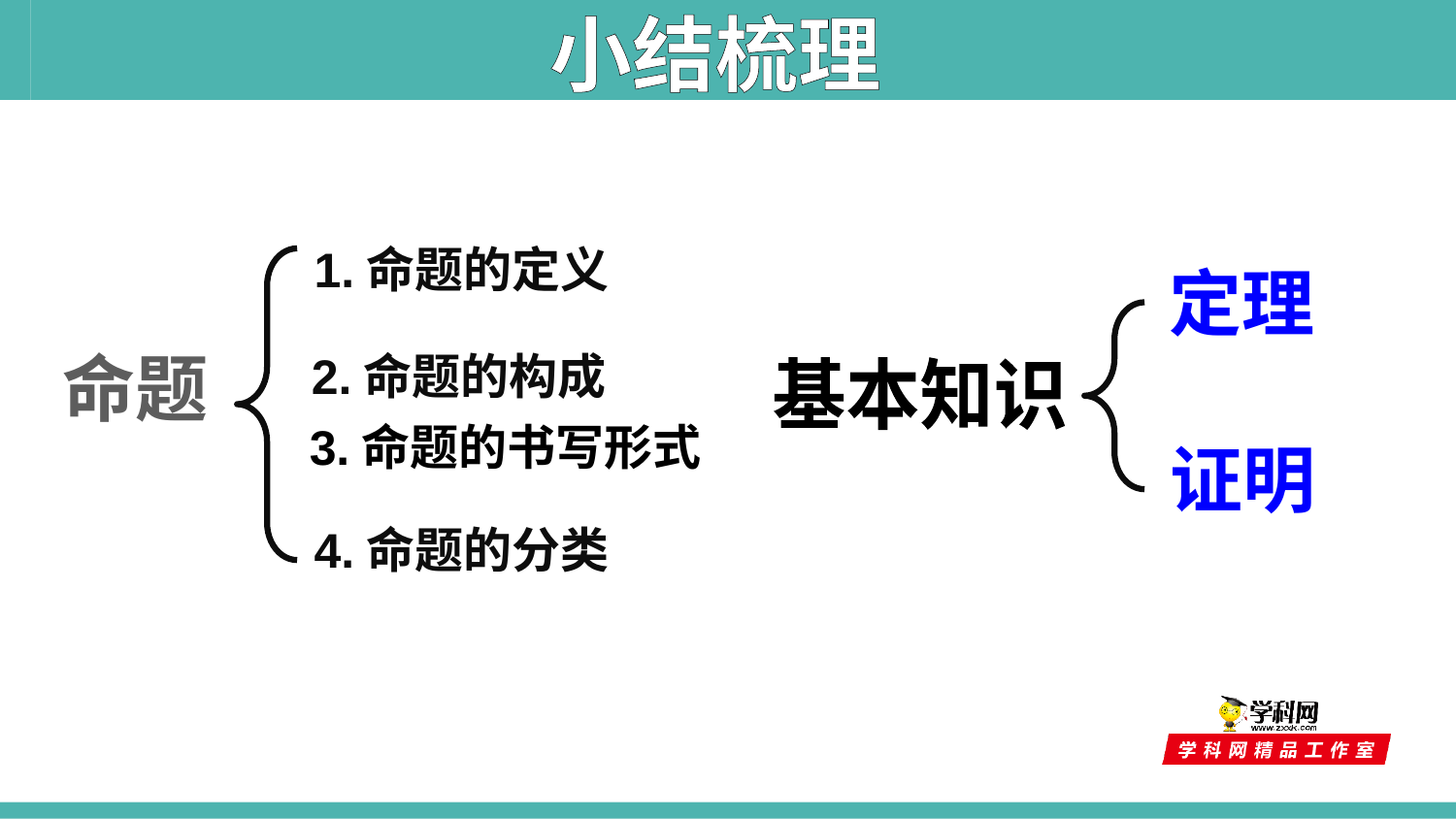

小结梳理
1.命题的定义

定理

2.命题的构成
命题
基本知识
3.命题的书写形式
证明
4.命题的分类